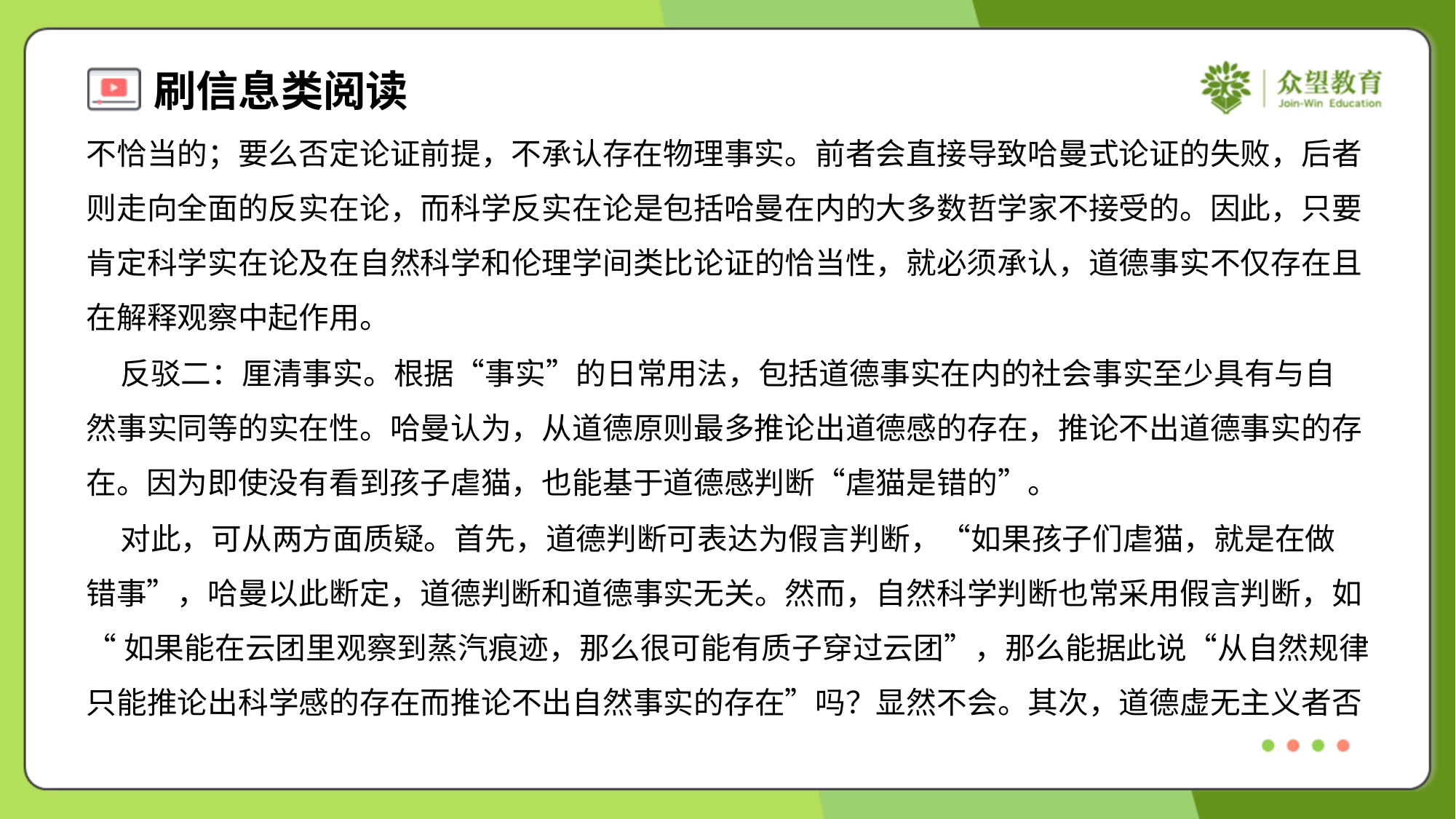

不恰当的；要么否定论证前提，不承认存在物理事实。前者会直接导致哈曼式论证的失败，后者
则走向全面的反实在论，而科学反实在论是包括哈曼在内的大多数哲学家不接受的。因此，只要
肯定科学实在论及在自然科学和伦理学间类比论证的恰当性，就必须承认，道德事实不仅存在且
在解释观察中起作用。
    反驳二：厘清事实。根据“事实”的日常用法，包括道德事实在内的社会事实至少具有与自
然事实同等的实在性。哈曼认为，从道德原则最多推论出道德感的存在，推论不出道德事实的存
在。因为即使没有看到孩子虐猫，也能基于道德感判断“虐猫是错的”。
    对此，可从两方面质疑。首先，道德判断可表达为假言判断，“如果孩子们虐猫，就是在做
错事”，哈曼以此断定，道德判断和道德事实无关。然而，自然科学判断也常采用假言判断，如
“如果能在云团里观察到蒸汽痕迹，那么很可能有质子穿过云团”，那么能据此说“从自然规律
只能推论出科学感的存在而推论不出自然事实的存在”吗？显然不会。其次，道德虚无主义者否